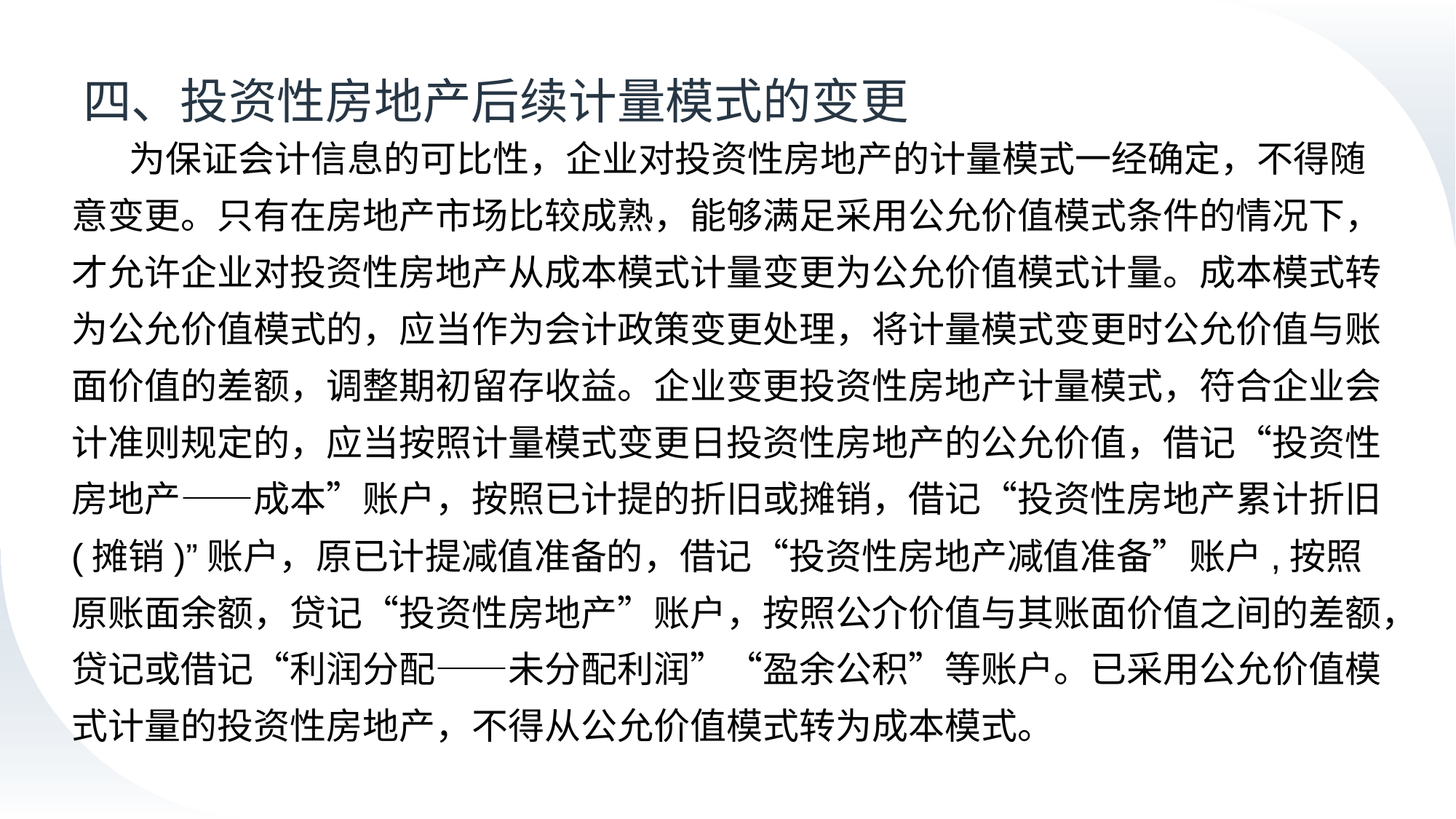

# 四、投资性房地产后续计量模式的变更
      为保证会计信息的可比性，企业对投资性房地产的计量模式一经确定，不得随意变更。只有在房地产市场比较成熟，能够满足采用公允价值模式条件的情况下，才允许企业对投资性房地产从成本模式计量变更为公允价值模式计量。成本模式转为公允价值模式的，应当作为会计政策变更处理，将计量模式变更时公允价值与账面价值的差额，调整期初留存收益。企业变更投资性房地产计量模式，符合企业会计准则规定的，应当按照计量模式变更日投资性房地产的公允价值，借记“投资性房地产——成本”账户，按照已计提的折旧或摊销，借记“投资性房地产累计折旧(摊销)”账户，原已计提减值准备的，借记“投资性房地产减值准备”账户,按照原账面余额，贷记“投资性房地产”账户，按照公介价值与其账面价值之间的差额，贷记或借记“利润分配——未分配利润”“盈余公积”等账户。已采用公允价值模式计量的投资性房地产，不得从公允价值模式转为成本模式。